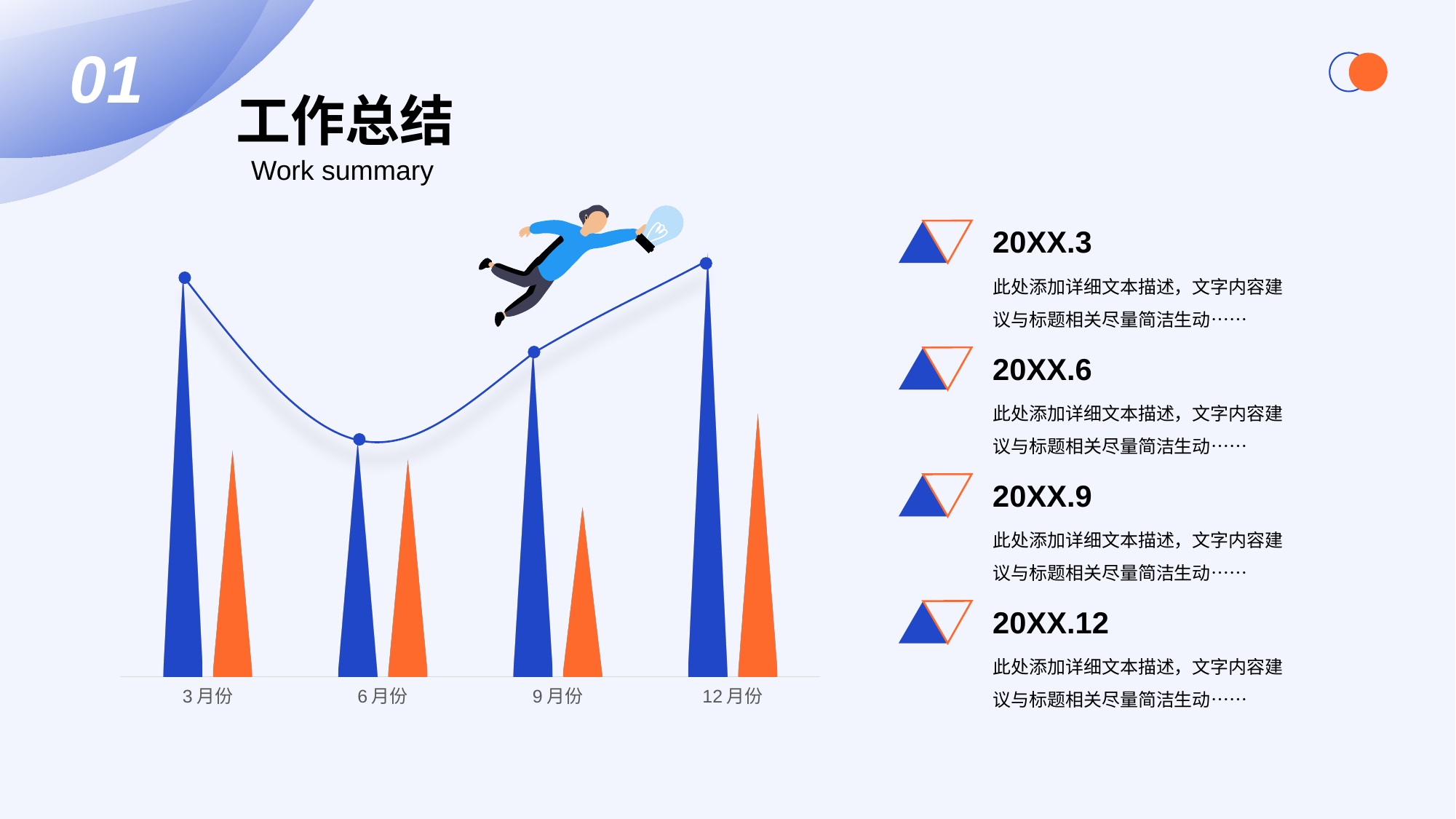

01

工作总结
Work summary

### Chart

| Category | 系列 1 | 系列 2 |
|---|---|---|
| 3月份 | 4.3 | 2.4 |
| 6月份 | 2.5 | 2.3 |
| 9月份 | 3.5 | 1.8 |
| 12月份 | 4.5 | 2.8 |
20XX.3

此处添加详细文本描述，文字内容建议与标题相关尽量简洁生动……

20XX.6

此处添加详细文本描述，文字内容建议与标题相关尽量简洁生动……

20XX.9

此处添加详细文本描述，文字内容建议与标题相关尽量简洁生动……
20XX.12

此处添加详细文本描述，文字内容建议与标题相关尽量简洁生动……